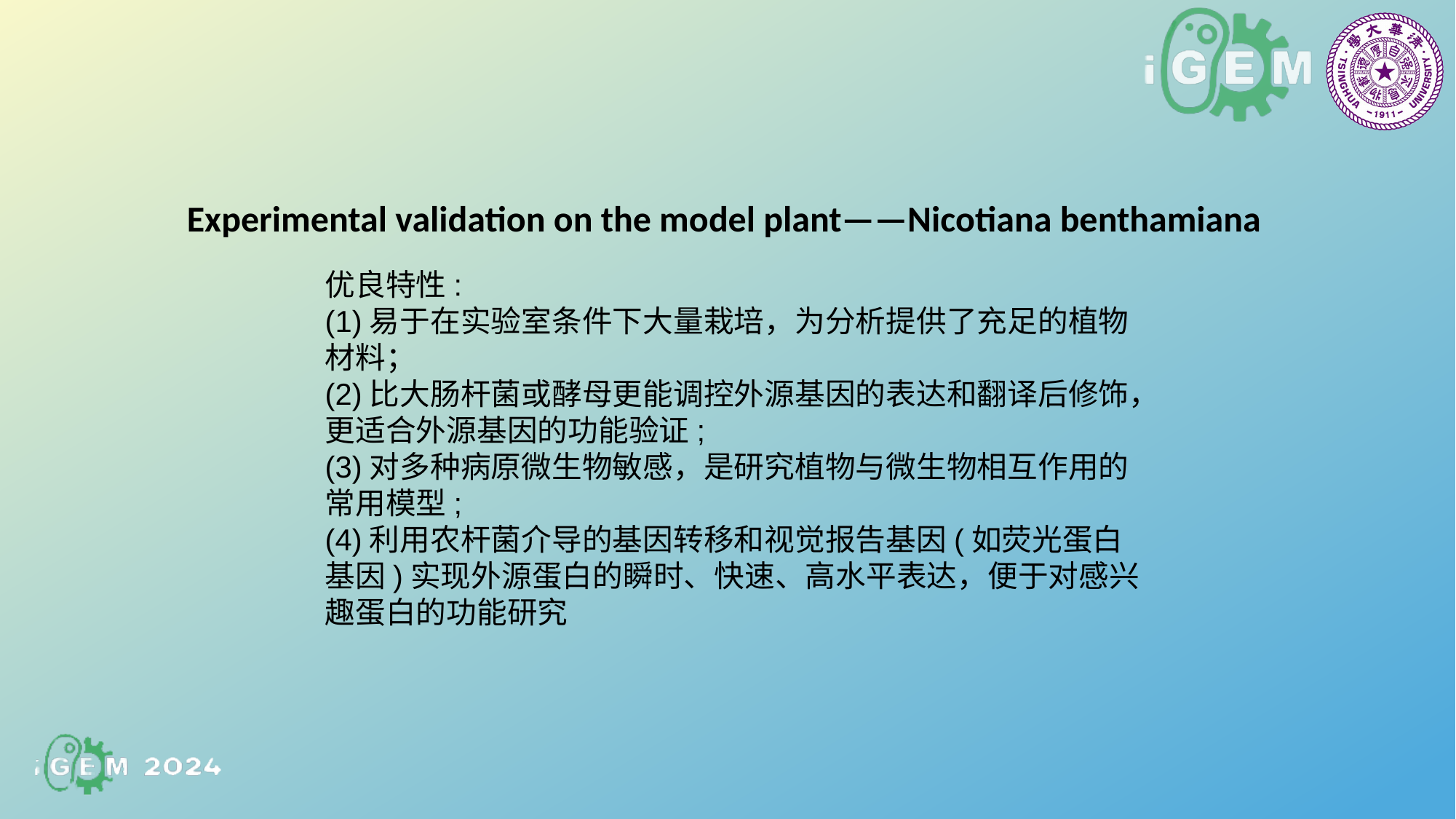

Experimental validation on the model plant——Nicotiana benthamiana
优良特性:
(1)易于在实验室条件下大量栽培，为分析提供了充足的植物材料；
(2)比大肠杆菌或酵母更能调控外源基因的表达和翻译后修饰，更适合外源基因的功能验证;
(3)对多种病原微生物敏感，是研究植物与微生物相互作用的常用模型;
(4)利用农杆菌介导的基因转移和视觉报告基因(如荧光蛋白基因)实现外源蛋白的瞬时、快速、高水平表达，便于对感兴趣蛋白的功能研究
23